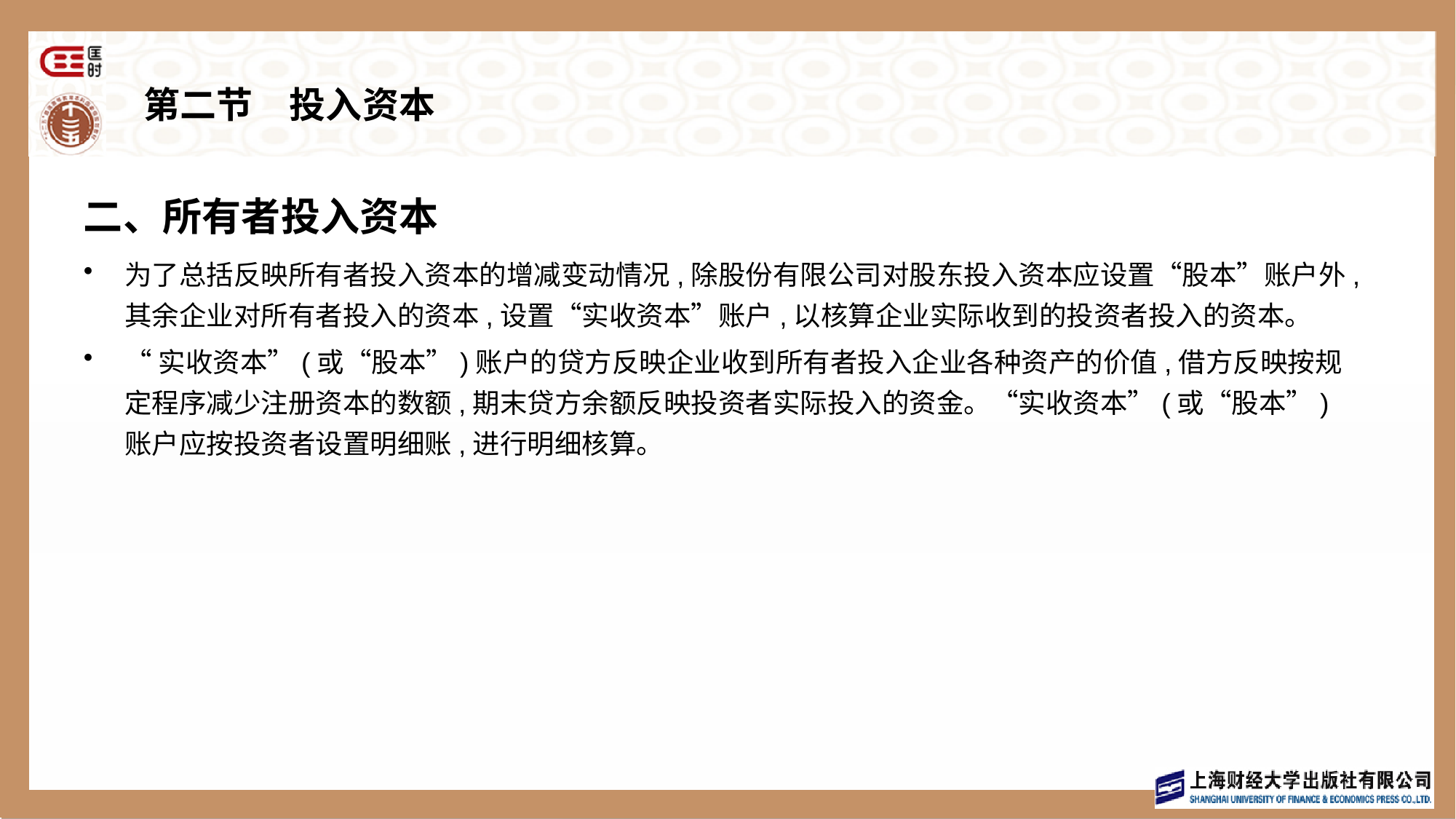

# 第二节　投入资本
二、所有者投入资本
为了总括反映所有者投入资本的增减变动情况,除股份有限公司对股东投入资本应设置“股本”账户外,其余企业对所有者投入的资本,设置“实收资本”账户,以核算企业实际收到的投资者投入的资本。
“实收资本”(或“股本”)账户的贷方反映企业收到所有者投入企业各种资产的价值,借方反映按规定程序减少注册资本的数额,期末贷方余额反映投资者实际投入的资金。“实收资本”(或“股本”)账户应按投资者设置明细账,进行明细核算。